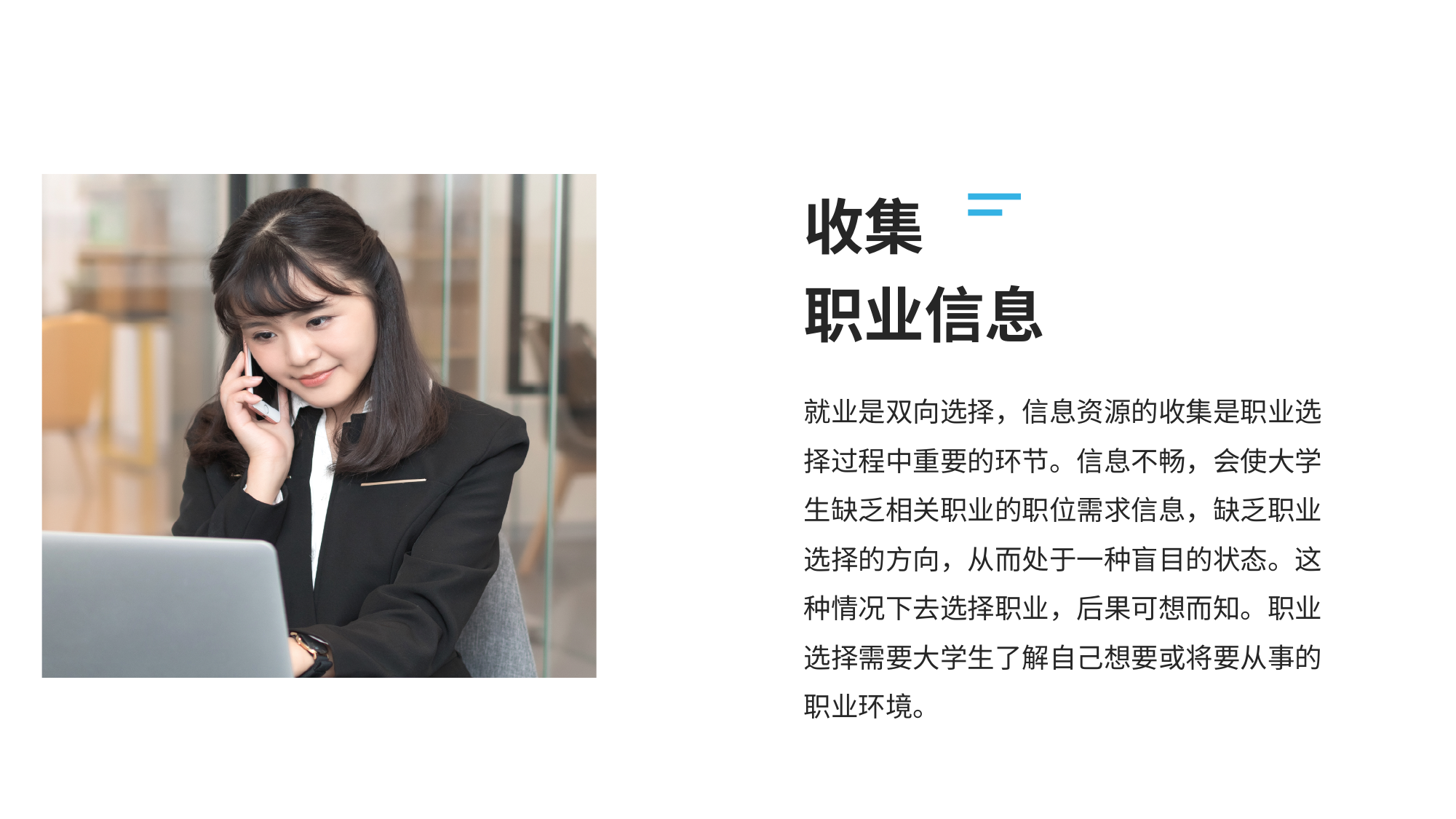

收集
职业信息

就业是双向选择，信息资源的收集是职业选择过程中重要的环节。信息不畅，会使大学生缺乏相关职业的职位需求信息，缺乏职业选择的方向，从而处于一种盲目的状态。这种情况下去选择职业，后果可想而知。职业选择需要大学生了解自己想要或将要从事的职业环境。